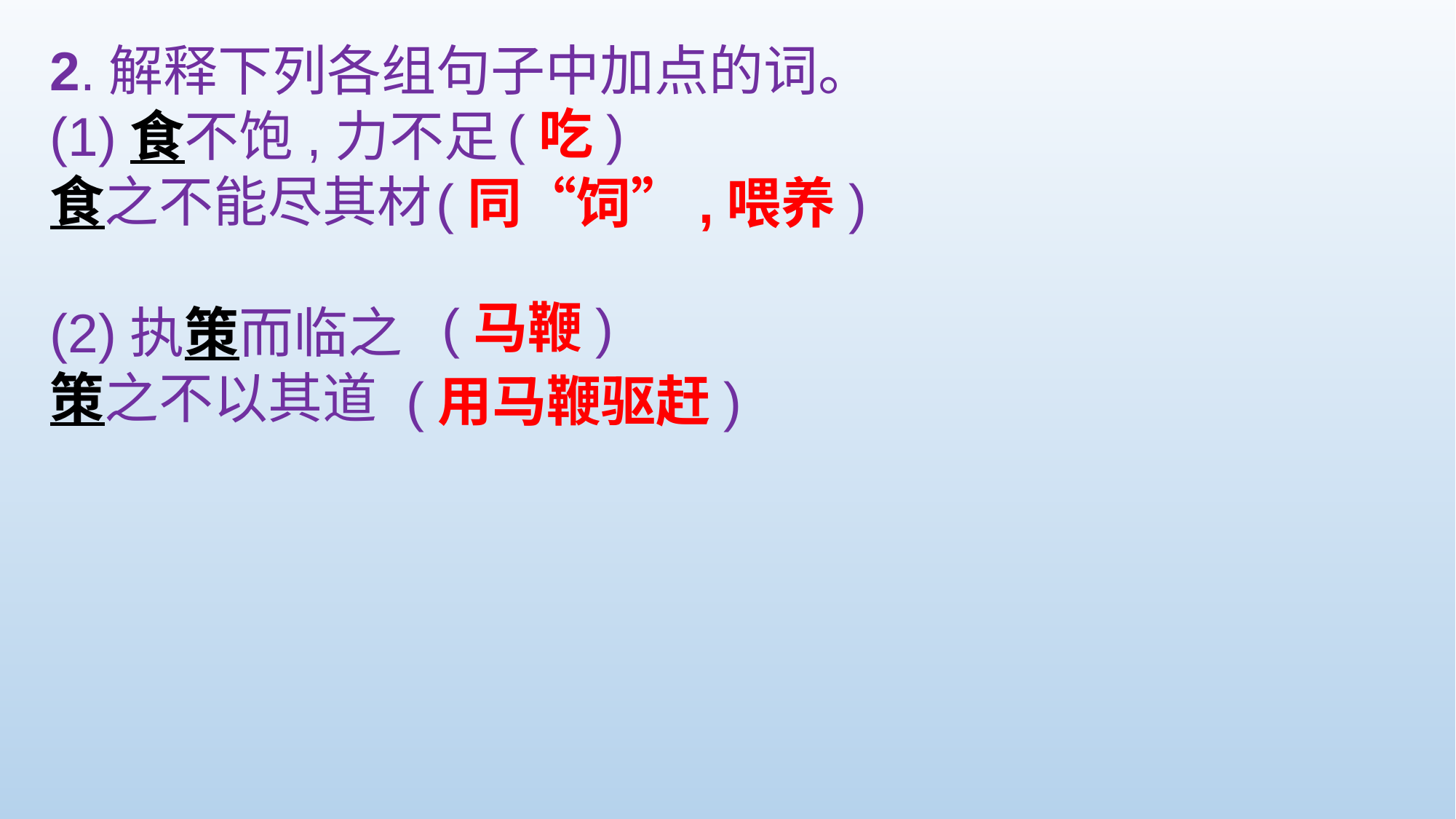

2.解释下列各组句子中加点的词。
(1)食不饱,力不足
食之不能尽其材

(2)执策而临之
策之不以其道
(吃)
(同“饲”,喂养)
(马鞭)
(用马鞭驱赶)